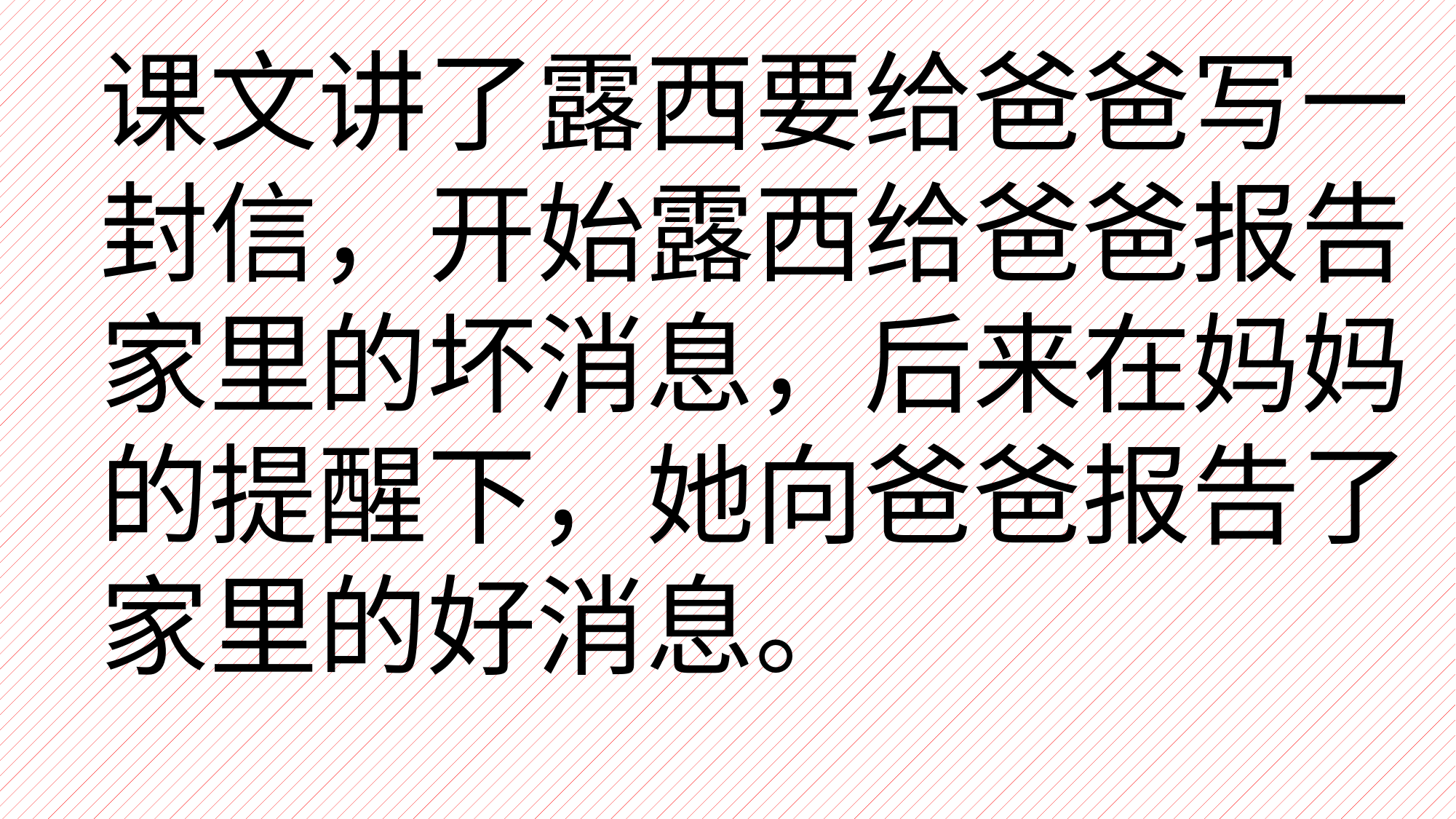

课文讲了露西要给爸爸写一封信，开始露西给爸爸报告家里的坏消息，后来在妈妈的提醒下，她向爸爸报告了家里的好消息。